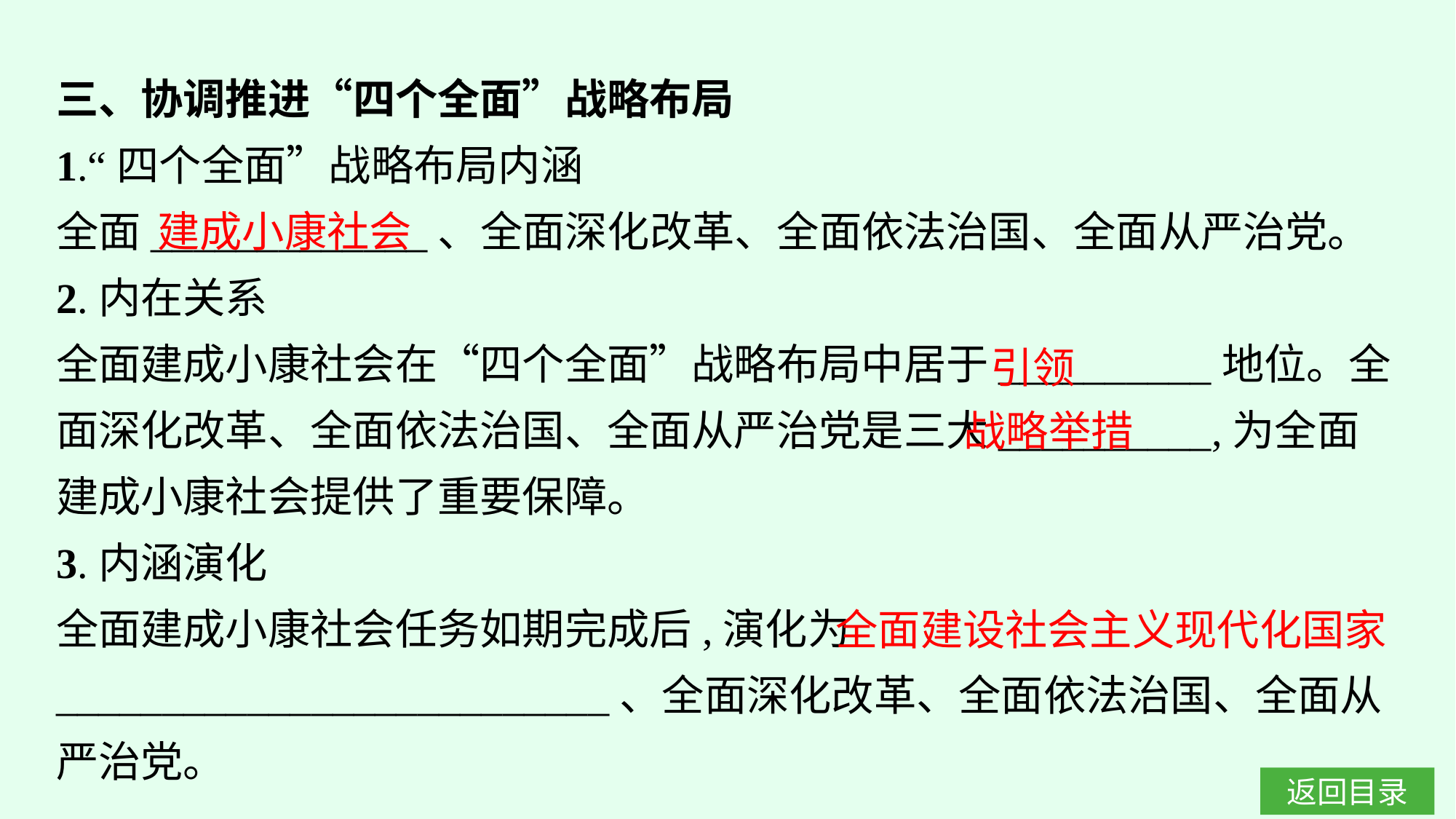

三、协调推进“四个全面”战略布局
1.“四个全面”战略布局内涵
全面_____________、全面深化改革、全面依法治国、全面从严治党。
2.内在关系
全面建成小康社会在“四个全面”战略布局中居于__________地位。全面深化改革、全面依法治国、全面从严治党是三大__________,为全面建成小康社会提供了重要保障。
3.内涵演化
全面建成小康社会任务如期完成后,演化为__________________________、全面深化改革、全面依法治国、全面从严治党。
建成小康社会
引领
战略举措
全面建设社会主义现代化国家